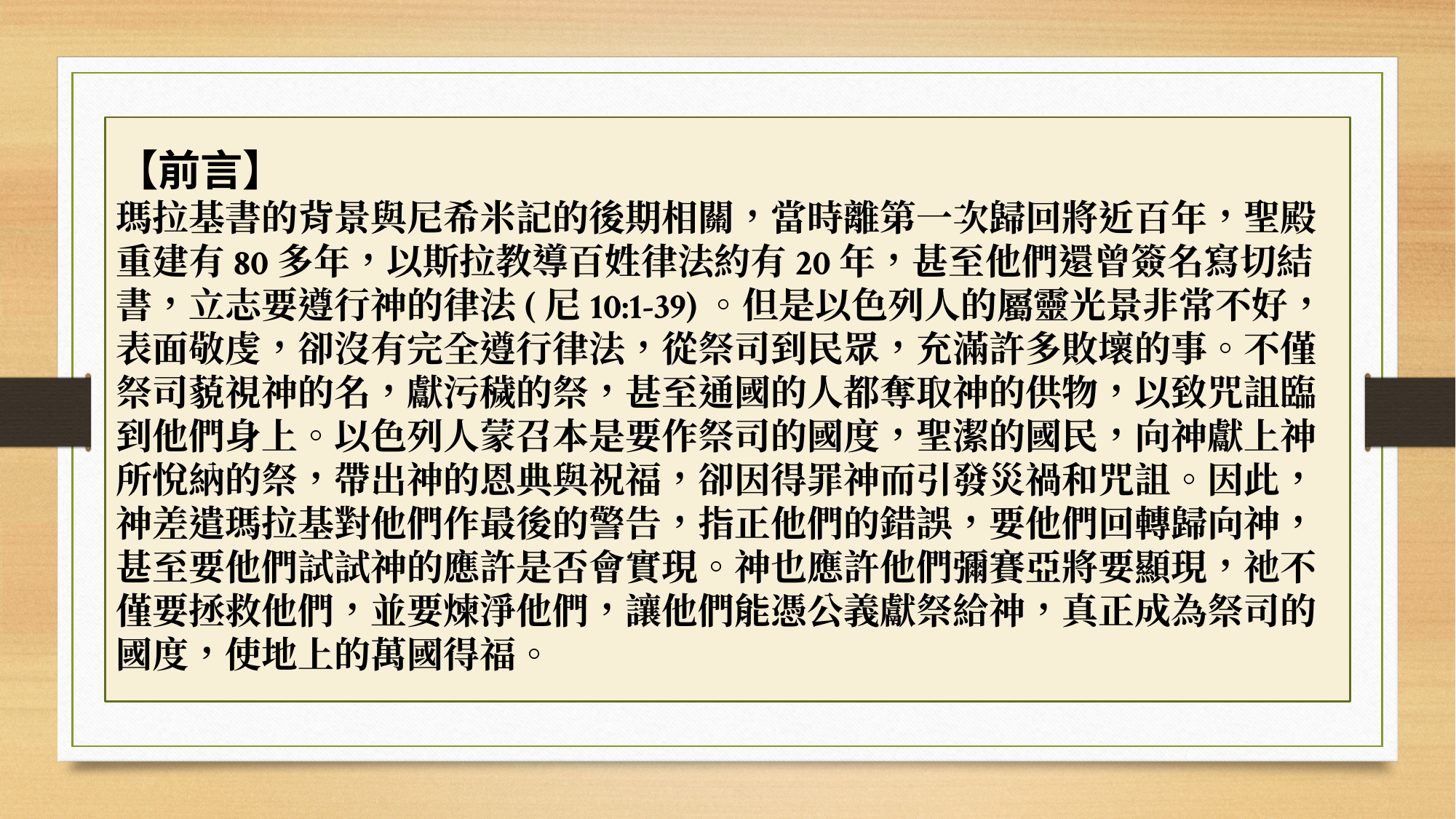

【前言】
瑪拉基書的背景與尼希米記的後期相關，當時離第一次歸回將近百年，聖殿重建有80多年，以斯拉教導百姓律法約有20年，甚至他們還曾簽名寫切結書，立志要遵行神的律法(尼10:1-39)。但是以色列人的屬靈光景非常不好，表面敬虔，卻沒有完全遵行律法，從祭司到民眾，充滿許多敗壞的事。不僅祭司藐視神的名，獻污穢的祭，甚至通國的人都奪取神的供物，以致咒詛臨到他們身上。以色列人蒙召本是要作祭司的國度，聖潔的國民，向神獻上神所悅納的祭，帶出神的恩典與祝福，卻因得罪神而引發災禍和咒詛。因此，神差遣瑪拉基對他們作最後的警告，指正他們的錯誤，要他們回轉歸向神，甚至要他們試試神的應許是否會實現。神也應許他們彌賽亞將要顯現，祂不僅要拯救他們，並要煉淨他們，讓他們能憑公義獻祭給神，真正成為祭司的國度，使地上的萬國得福。
#